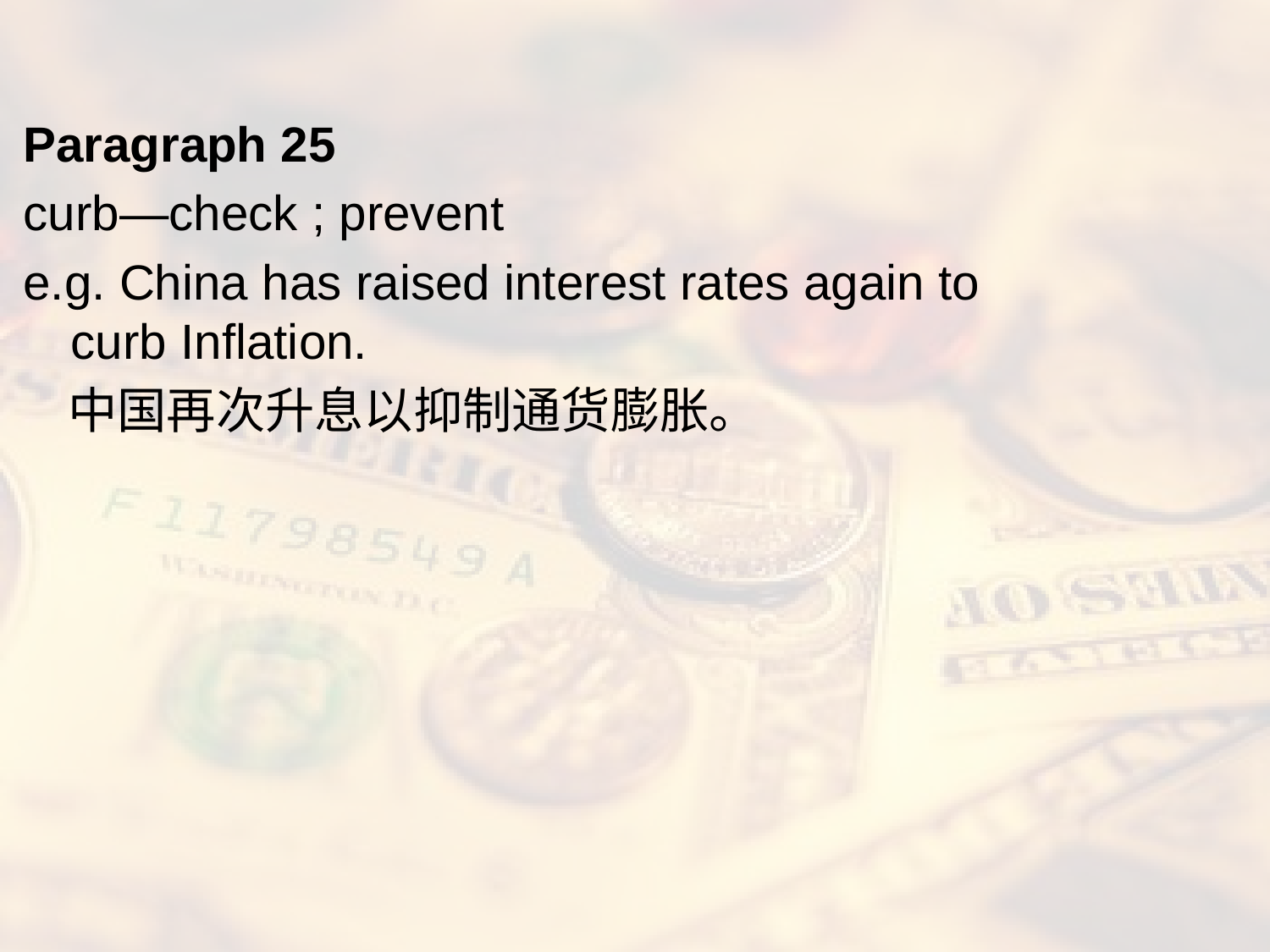

#
Paragraph 25
curb—check ; prevent
e.g. China has raised interest rates again to curb Inflation.
   中国再次升息以抑制通货膨胀。